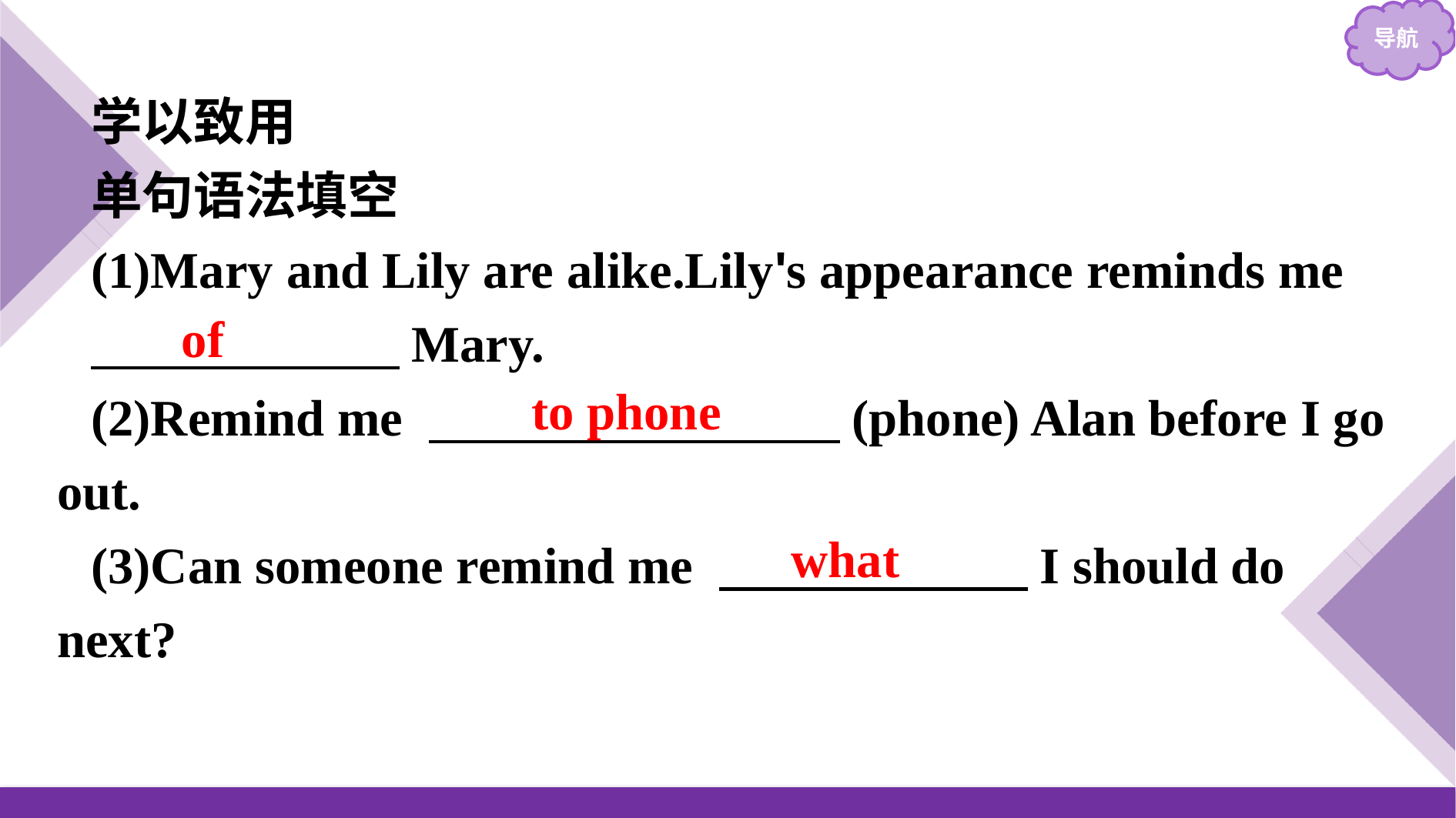

学以致用
单句语法填空
(1)Mary and Lily are alike.Lily's appearance reminds me
　　　　　　Mary.
(2)Remind me 　　　　　　　　(phone) Alan before I go out.
(3)Can someone remind me 　　　　　　I should do next?
of
to phone
what